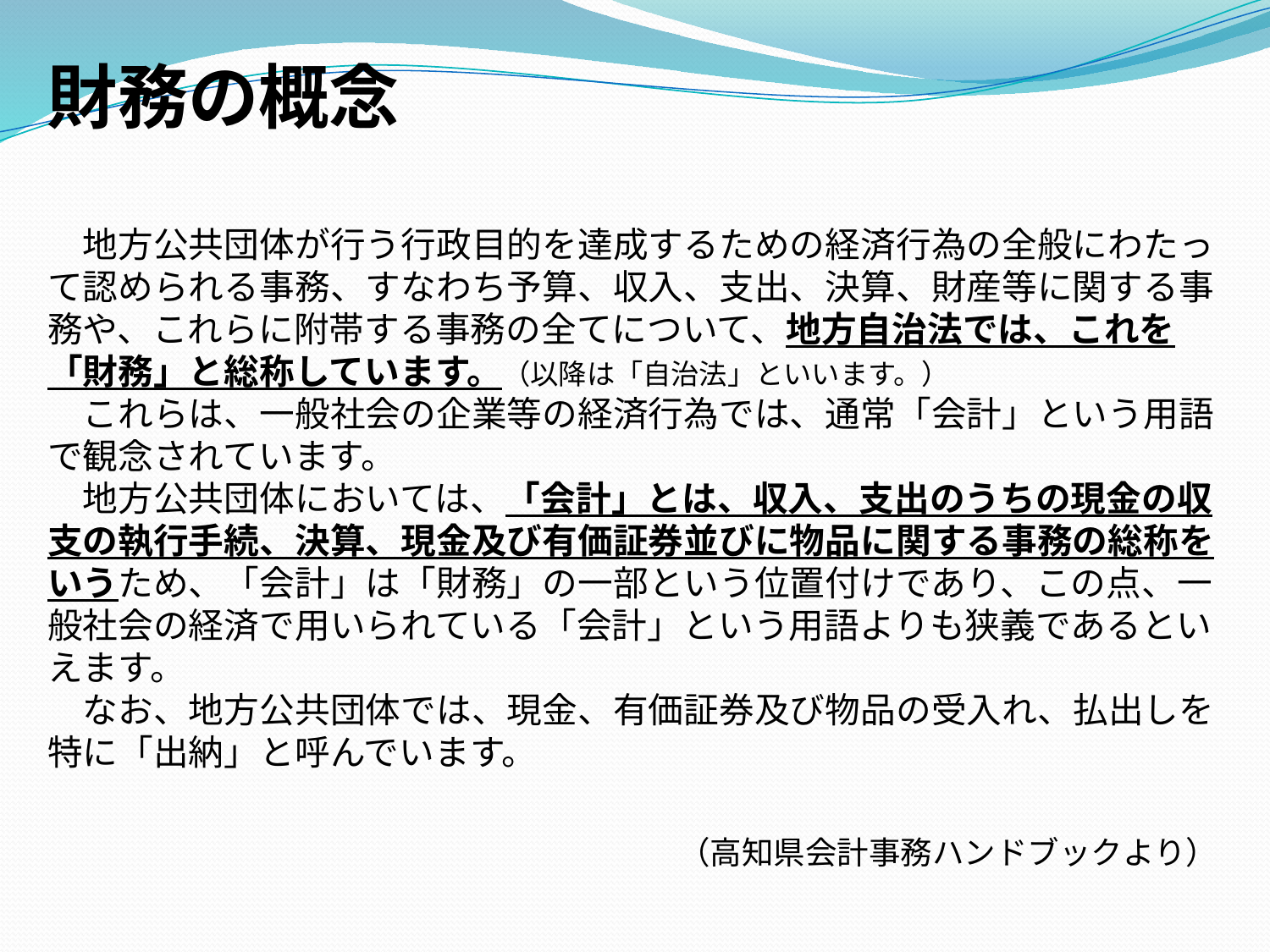

財務の概念
　地方公共団体が行う行政目的を達成するための経済行為の全般にわたって認められる事務、すなわち予算、収入、支出、決算、財産等に関する事務や、これらに附帯する事務の全てについて、地方自治法では、これを「財務」と総称しています。（以降は「自治法」といいます。）
　これらは、一般社会の企業等の経済行為では、通常「会計」という用語で観念されています。
　地方公共団体においては、「会計」とは、収入、支出のうちの現金の収支の執行手続、決算、現金及び有価証券並びに物品に関する事務の総称をいうため、「会計」は「財務」の一部という位置付けであり、この点、一般社会の経済で用いられている「会計」という用語よりも狭義であるといえます。
　なお、地方公共団体では、現金、有価証券及び物品の受入れ、払出しを特に「出納」と呼んでいます。
　（高知県会計事務ハンドブックより）